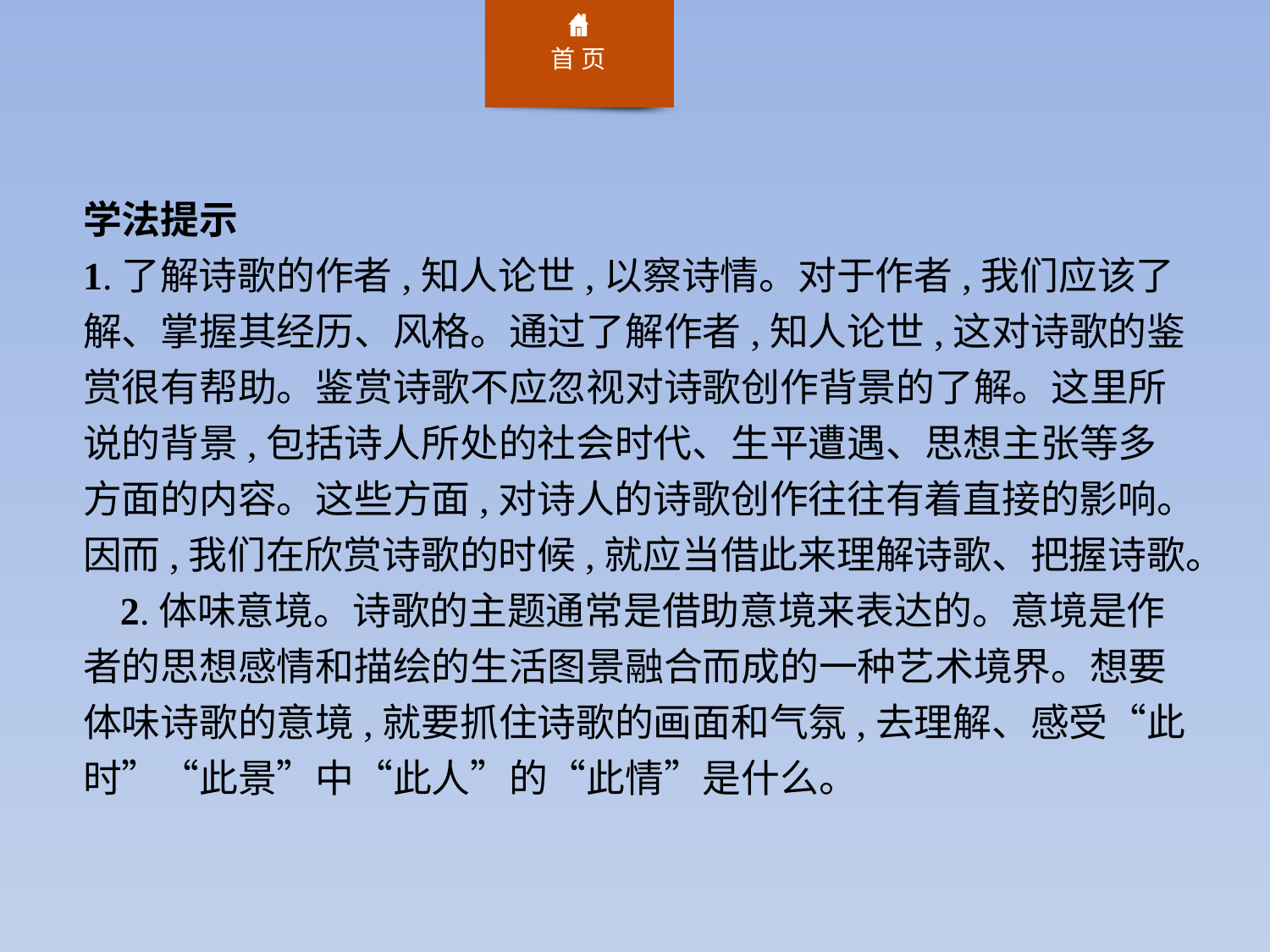

学法提示
1.了解诗歌的作者,知人论世,以察诗情。对于作者,我们应该了解、掌握其经历、风格。通过了解作者,知人论世,这对诗歌的鉴赏很有帮助。鉴赏诗歌不应忽视对诗歌创作背景的了解。这里所说的背景,包括诗人所处的社会时代、生平遭遇、思想主张等多方面的内容。这些方面,对诗人的诗歌创作往往有着直接的影响。因而,我们在欣赏诗歌的时候,就应当借此来理解诗歌、把握诗歌。
2.体味意境。诗歌的主题通常是借助意境来表达的。意境是作者的思想感情和描绘的生活图景融合而成的一种艺术境界。想要体味诗歌的意境,就要抓住诗歌的画面和气氛,去理解、感受“此时”“此景”中“此人”的“此情”是什么。